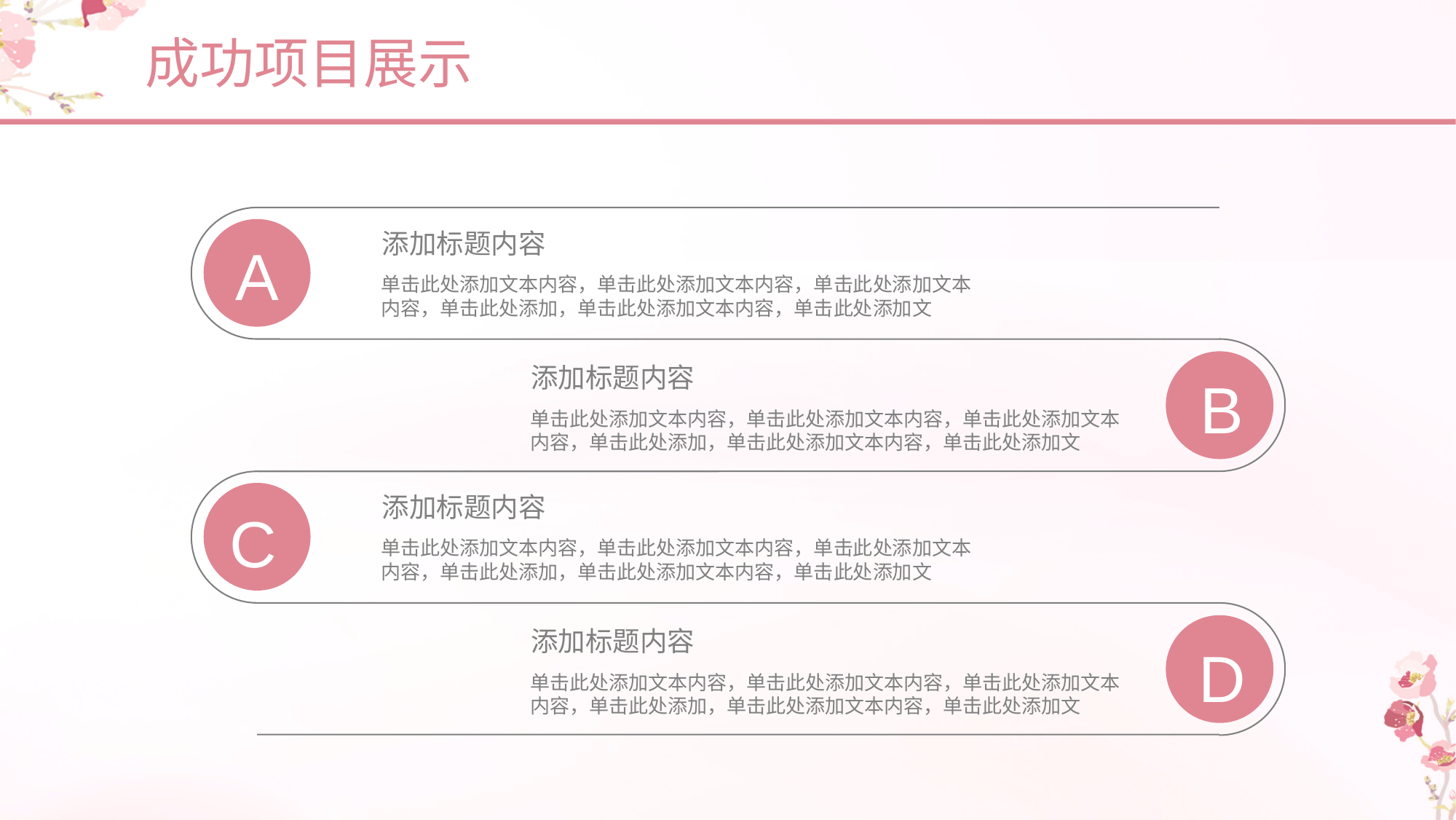

成功项目展示

添加标题内容
A
单击此处添加文本内容，单击此处添加文本内容，单击此处添加文本内容，单击此处添加，单击此处添加文本内容，单击此处添加文

添加标题内容
B
单击此处添加文本内容，单击此处添加文本内容，单击此处添加文本内容，单击此处添加，单击此处添加文本内容，单击此处添加文

添加标题内容
C
单击此处添加文本内容，单击此处添加文本内容，单击此处添加文本内容，单击此处添加，单击此处添加文本内容，单击此处添加文

添加标题内容
D
单击此处添加文本内容，单击此处添加文本内容，单击此处添加文本内容，单击此处添加，单击此处添加文本内容，单击此处添加文